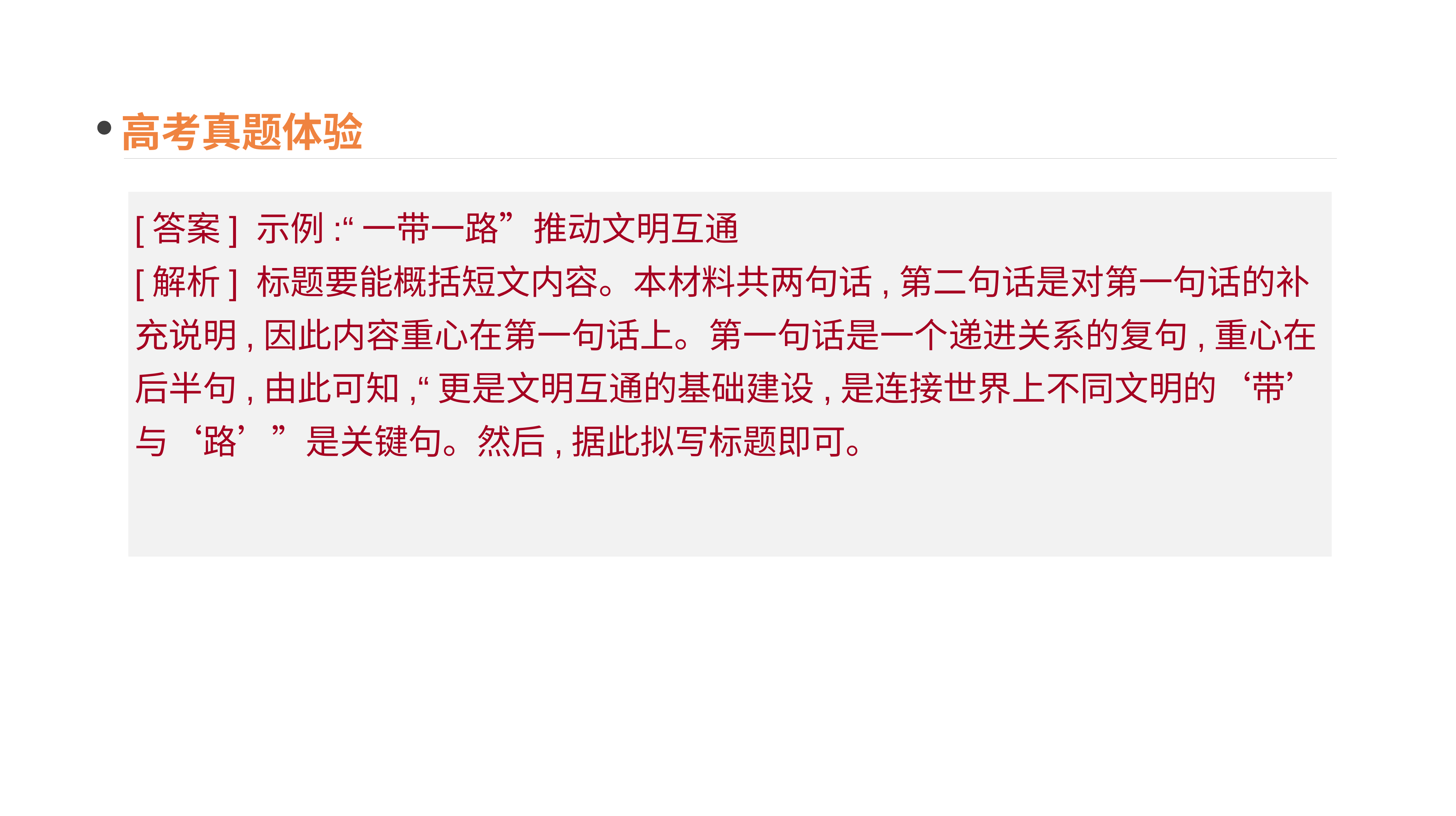

高考真题体验

[答案] 示例:“一带一路”推动文明互通
[解析] 标题要能概括短文内容。本材料共两句话,第二句话是对第一句话的补充说明,因此内容重心在第一句话上。第一句话是一个递进关系的复句,重心在后半句,由此可知,“更是文明互通的基础建设,是连接世界上不同文明的‘带’与‘路’”是关键句。然后,据此拟写标题即可。